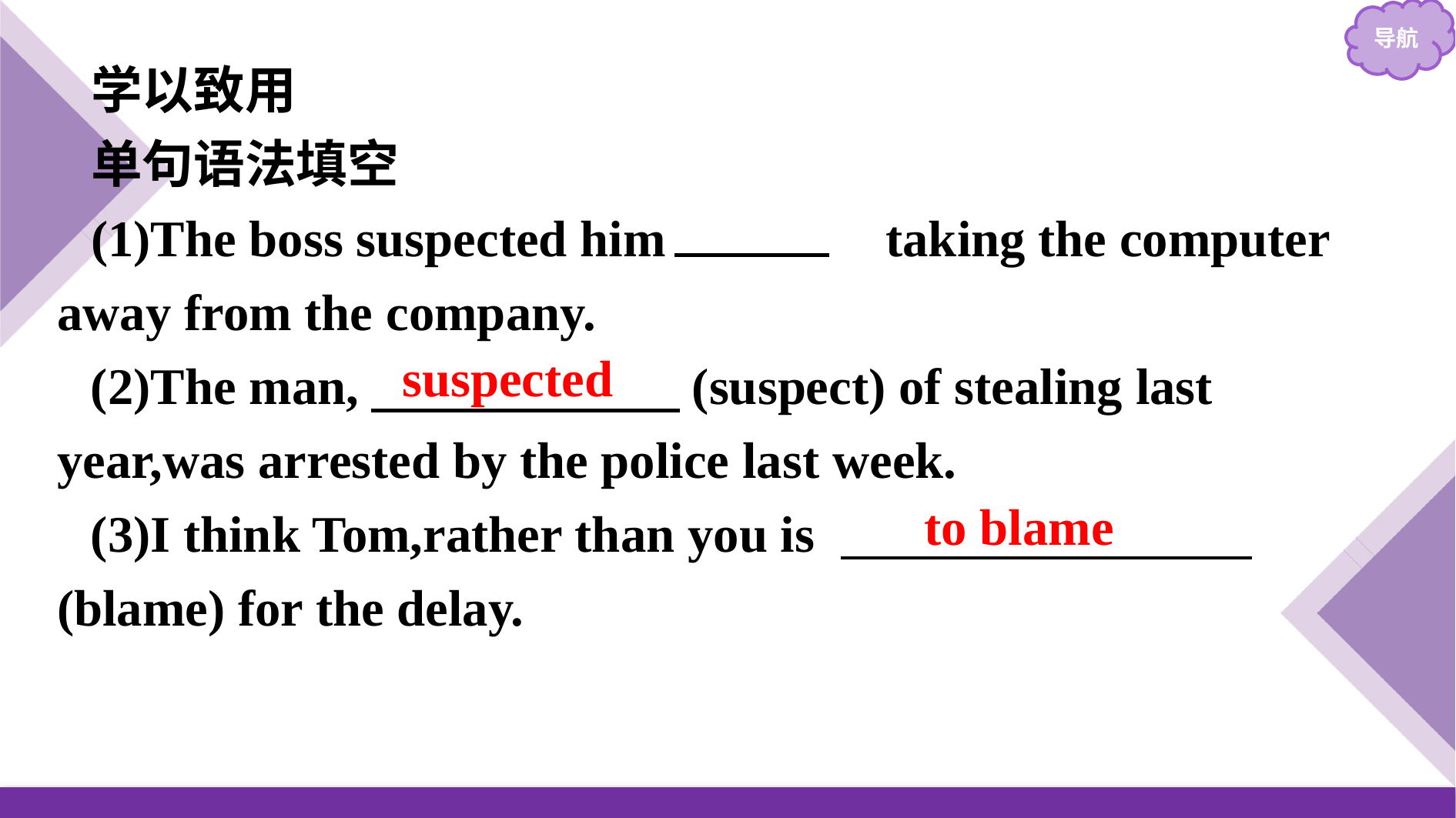

学以致用
单句语法填空
(1)The boss suspected him 　of　 taking the computer away from the company.
(2)The man,　　　　　　(suspect) of stealing last year,was arrested by the police last week.
(3)I think Tom,rather than you is 　　　　　　　　(blame) for the delay.

suspected
to blame